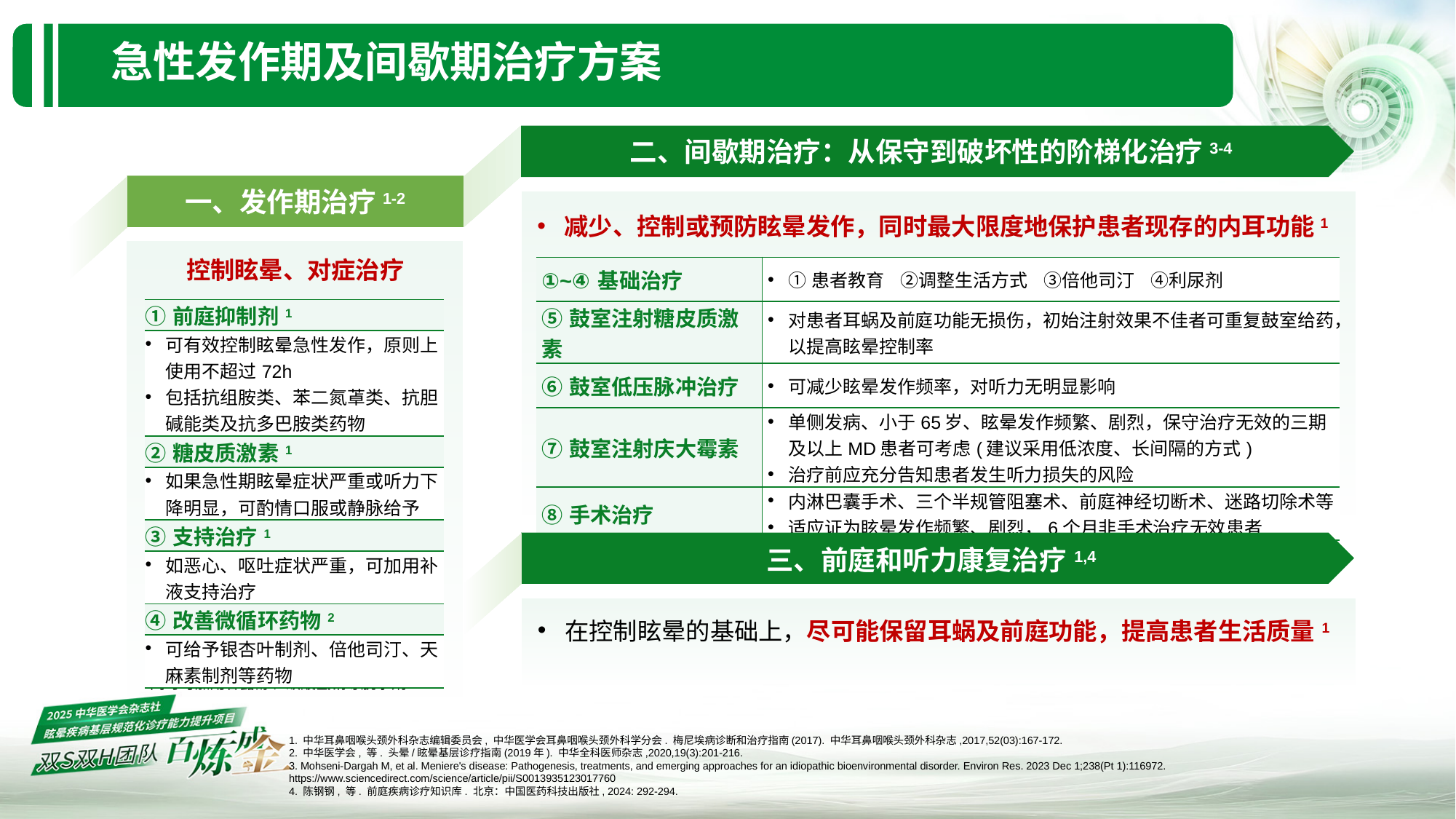

# 急性发作期及间歇期治疗方案

二、间歇期治疗：从保守到破坏性的阶梯化治疗3-4
一、发作期治疗1-2

减少、控制或预防眩晕发作，同时最大限度地保护患者现存的内耳功能1
控制眩晕、对症治疗
| ①~④基础治疗 | ①患者教育 ②调整生活方式 ③倍他司汀 ④利尿剂 |
| --- | --- |
| ⑤鼓室注射糖皮质激素 | 对患者耳蜗及前庭功能无损伤，初始注射效果不佳者可重复鼓室给药，以提高眩晕控制率 |
| ⑥鼓室低压脉冲治疗 | 可减少眩晕发作频率，对听力无明显影响 |
| ⑦鼓室注射庆大霉素 | 单侧发病、小于65岁、眩晕发作频繁、剧烈，保守治疗无效的三期及以上MD患者可考虑(建议采用低浓度、长间隔的方式) 治疗前应充分告知患者发生听力损失的风险 |
| ⑧手术治疗 | 内淋巴囊手术、三个半规管阻塞术、前庭神经切断术、迷路切除术等 适应证为眩晕发作频繁、剧烈，6个月非手术治疗无效患者 |
| ①前庭抑制剂1 |
| --- |
| 可有效控制眩晕急性发作，原则上使用不超过72h 包括抗组胺类、苯二氮䓬类、抗胆碱能类及抗多巴胺类药物 |
| ②糖皮质激素1 |
| 如果急性期眩晕症状严重或听力下降明显，可酌情口服或静脉给予 |
| ③支持治疗1 |
| 如恶心、呕吐症状严重，可加用补液支持治疗 |
| ④改善微循环药物2 |
| 可给予银杏叶制剂、倍他司汀、天麻素制剂等药物 |

三、前庭和听力康复治疗1,4

在控制眩晕的基础上，尽可能保留耳蜗及前庭功能，提高患者生活质量1
注：对诊断明确的患者，按上述方案治疗的同时可加用甘露醇、碳酸氢钠等脱水剂
1. 中华耳鼻咽喉头颈外科杂志编辑委员会, 中华医学会耳鼻咽喉头颈外科学分会. 梅尼埃病诊断和治疗指南(2017). 中华耳鼻咽喉头颈外科杂志,2017,52(03):167-172.
2. 中华医学会, 等. 头晕/眩晕基层诊疗指南(2019年). 中华全科医师杂志,2020,19(3):201-216.
3. Mohseni-Dargah M, et al. Meniere's disease: Pathogenesis, treatments, and emerging approaches for an idiopathic bioenvironmental disorder. Environ Res. 2023 Dec 1;238(Pt 1):116972. https://www.sciencedirect.com/science/article/pii/S0013935123017760
4. 陈钢钢, 等. 前庭疾病诊疗知识库. 北京：中国医药科技出版社, 2024: 292-294.